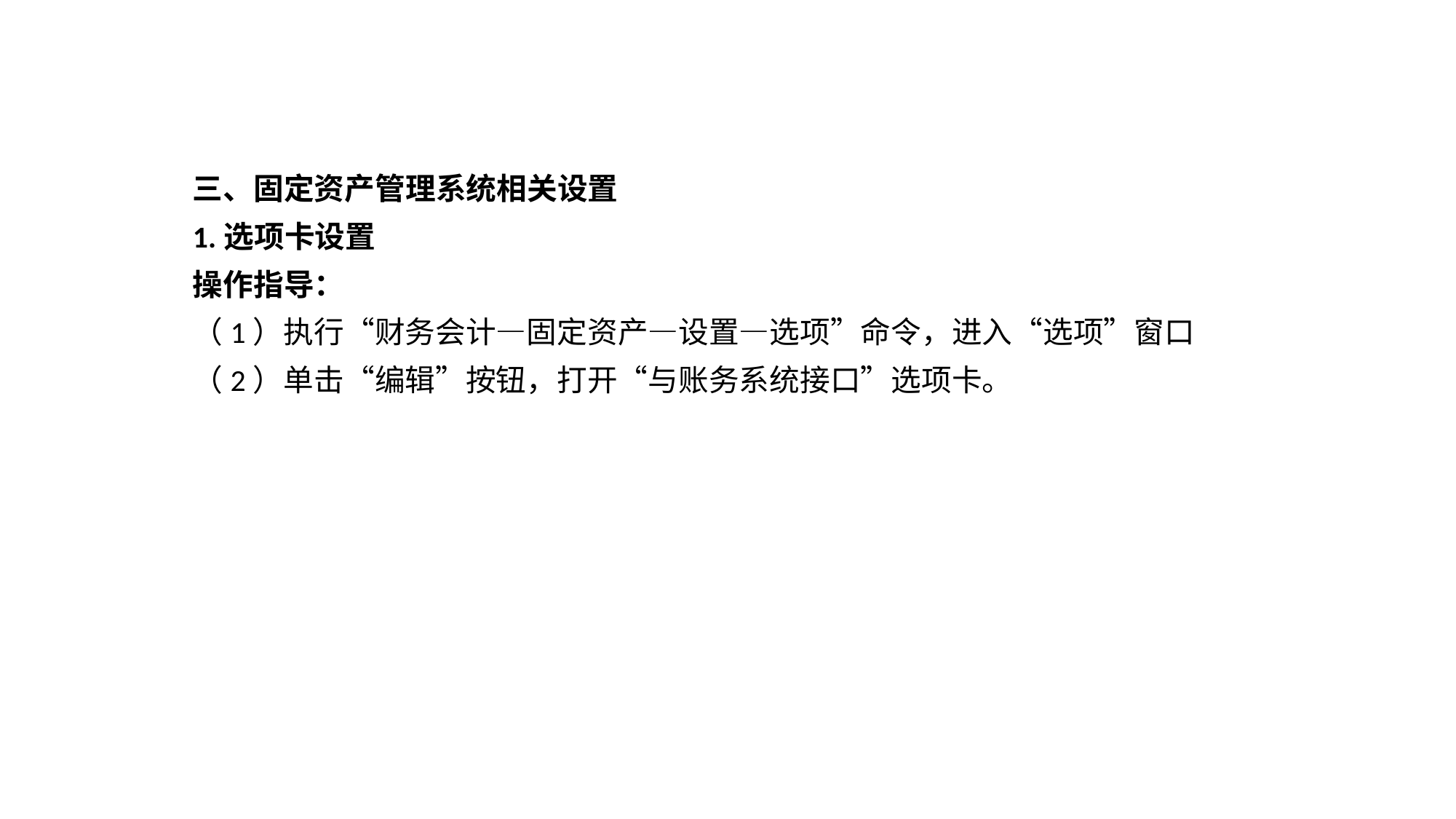

三、固定资产管理系统相关设置
1.选项卡设置
操作指导：
（1）执行“财务会计—固定资产—设置—选项”命令，进入“选项”窗口
（2）单击“编辑”按钮，打开“与账务系统接口”选项卡。